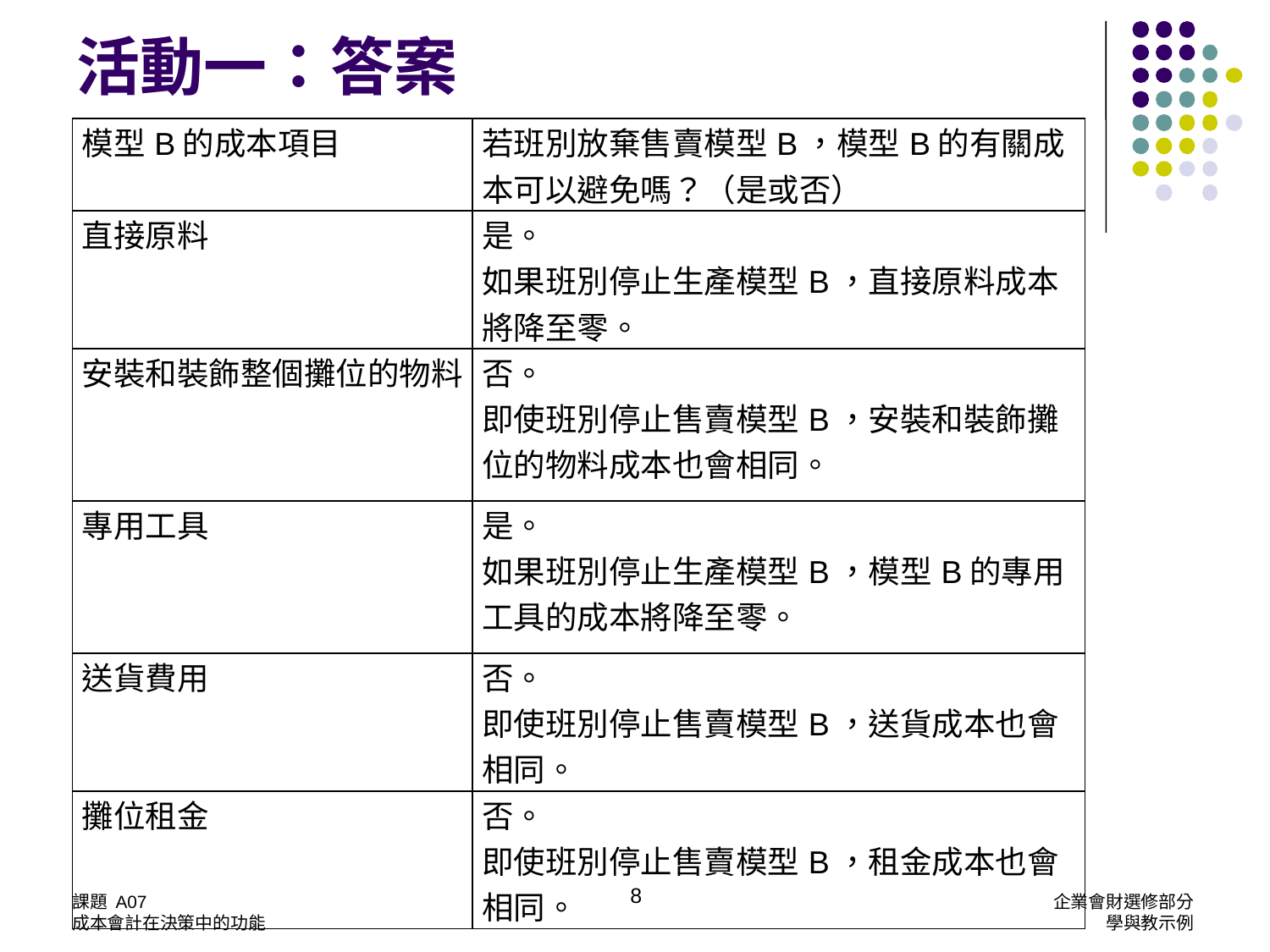

活動一：答案
| 模型B的成本項目 | 若班別放棄售賣模型B，模型B的有關成本可以避免嗎？（是或否） |
| --- | --- |
| 直接原料 | 是。 如果班別停止生產模型B，直接原料成本將降至零。 |
| 安裝和裝飾整個攤位的物料 | 否。 即使班別停止售賣模型B，安裝和裝飾攤位的物料成本也會相同。 |
| 專用工具 | 是。 如果班別停止生產模型B，模型B的專用工具的成本將降至零。 |
| 送貨費用 | 否。 即使班別停止售賣模型B，送貨成本也會相同。 |
| 攤位租金 | 否。 即使班別停止售賣模型B，租金成本也會相同。 |

8